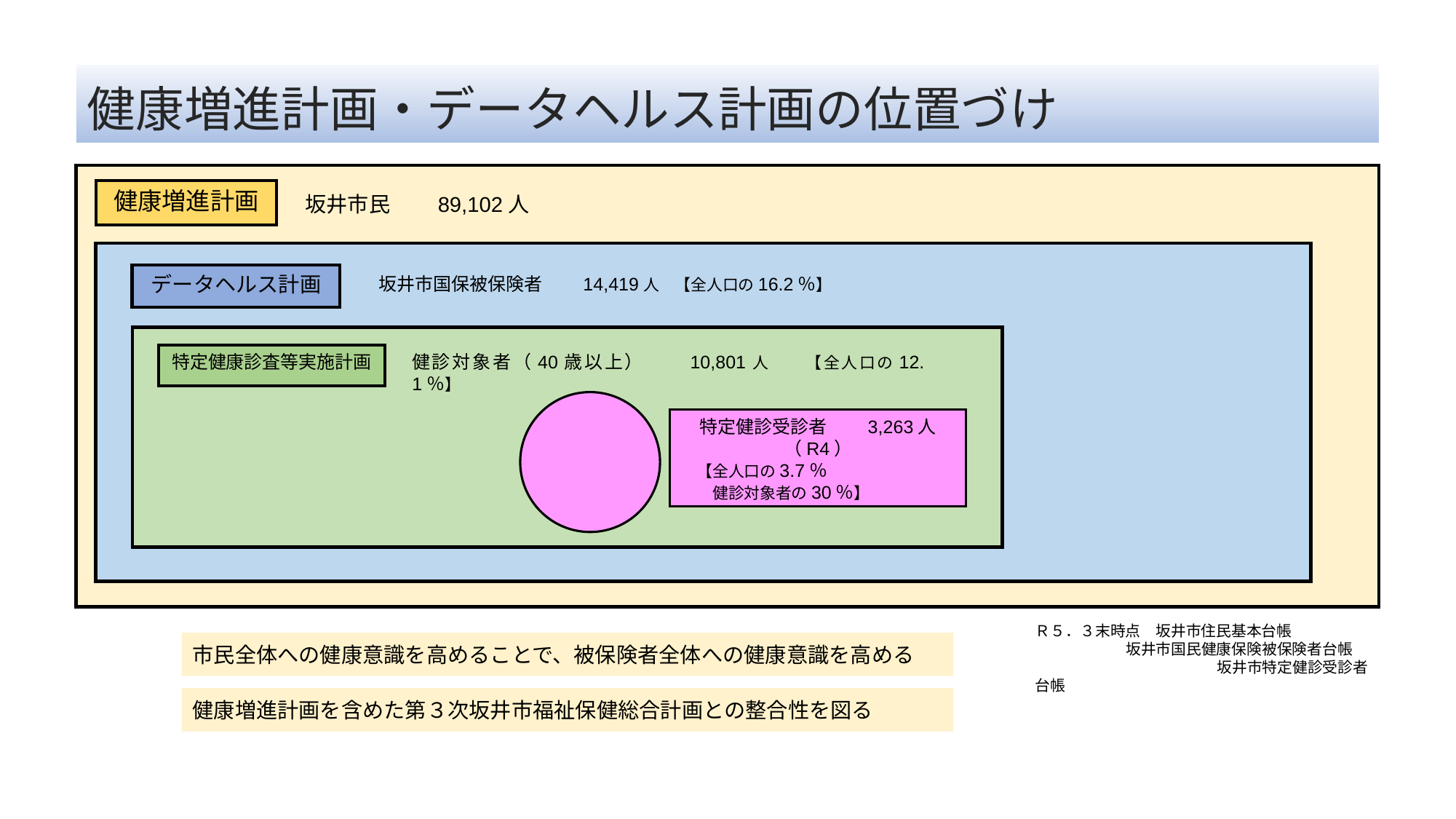

健康増進計画・データヘルス計画の位置づけ

坂井市民　　89,102人
健康増進計画

データヘルス計画
坂井市国保被保険者　　14,419人　【全人口の16.2％】

特定健康診査等実施計画
健診対象者（40歳以上）　　10,801人　　【全人口の12.1％】

特定健診受診者　　3,263人（R4）
【全人口の3.7％
健診対象者の30％】
Ｒ５．３末時点　坂井市住民基本台帳
坂井市国民健康保険被保険者台帳
　　　　　　坂井市特定健診受診者台帳
市民全体への健康意識を高めることで、被保険者全体への健康意識を高める
健康増進計画を含めた第３次坂井市福祉保健総合計画との整合性を図る